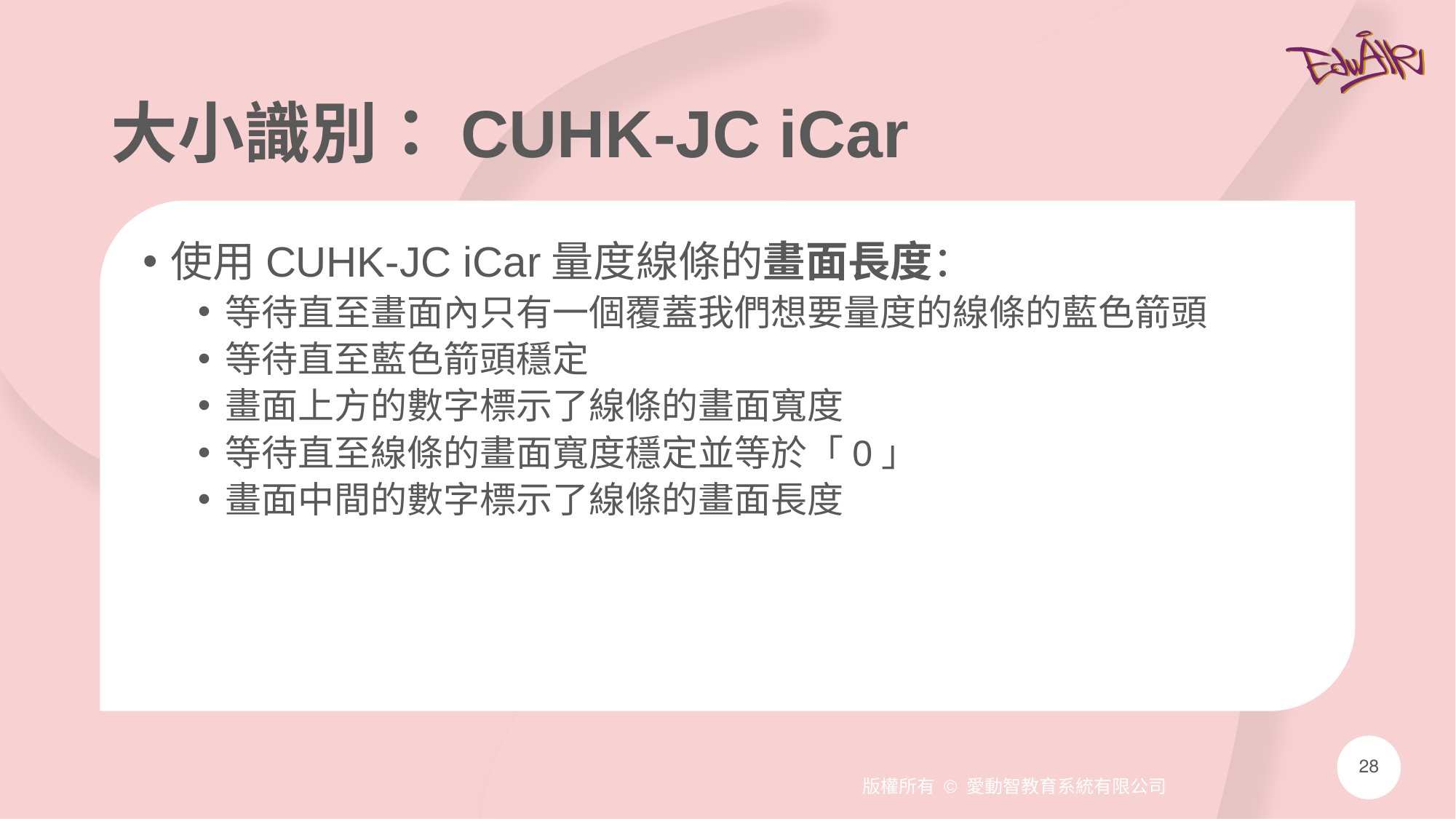

# 大小識別：CUHK-JC iCar
使用CUHK-JC iCar量度線條的畫面長度：
等待直至畫面內只有一個覆蓋我們想要量度的線條的藍色箭頭
等待直至藍色箭頭穩定
畫面上方的數字標示了線條的畫面寬度
等待直至線條的畫面寬度穩定並等於「0」
畫面中間的數字標示了線條的畫面長度
28